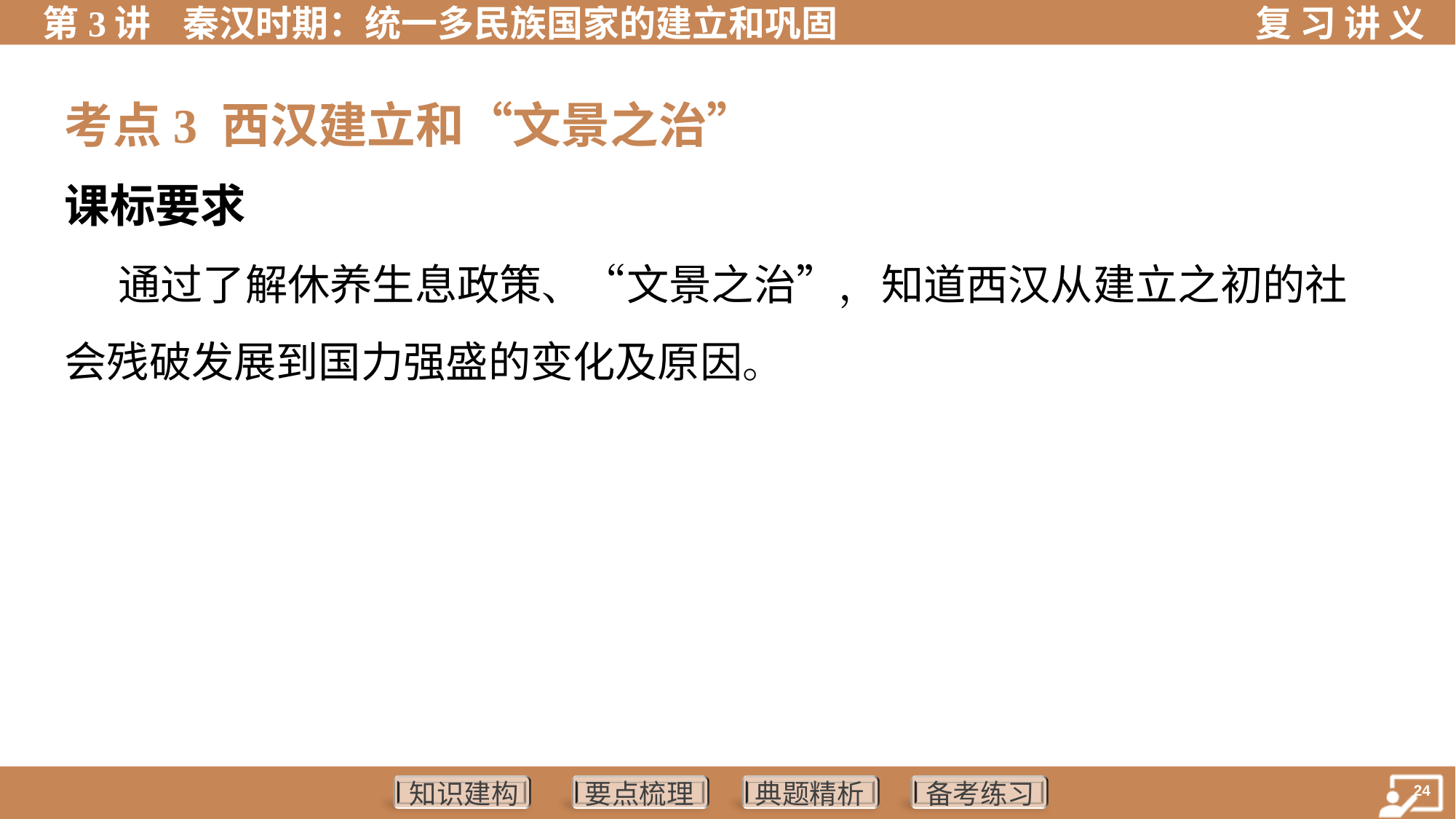

考点3 西汉建立和“文景之治”
课标要求
    通过了解休养生息政策、“文景之治”，知道西汉从建立之初的社
会残破发展到国力强盛的变化及原因。